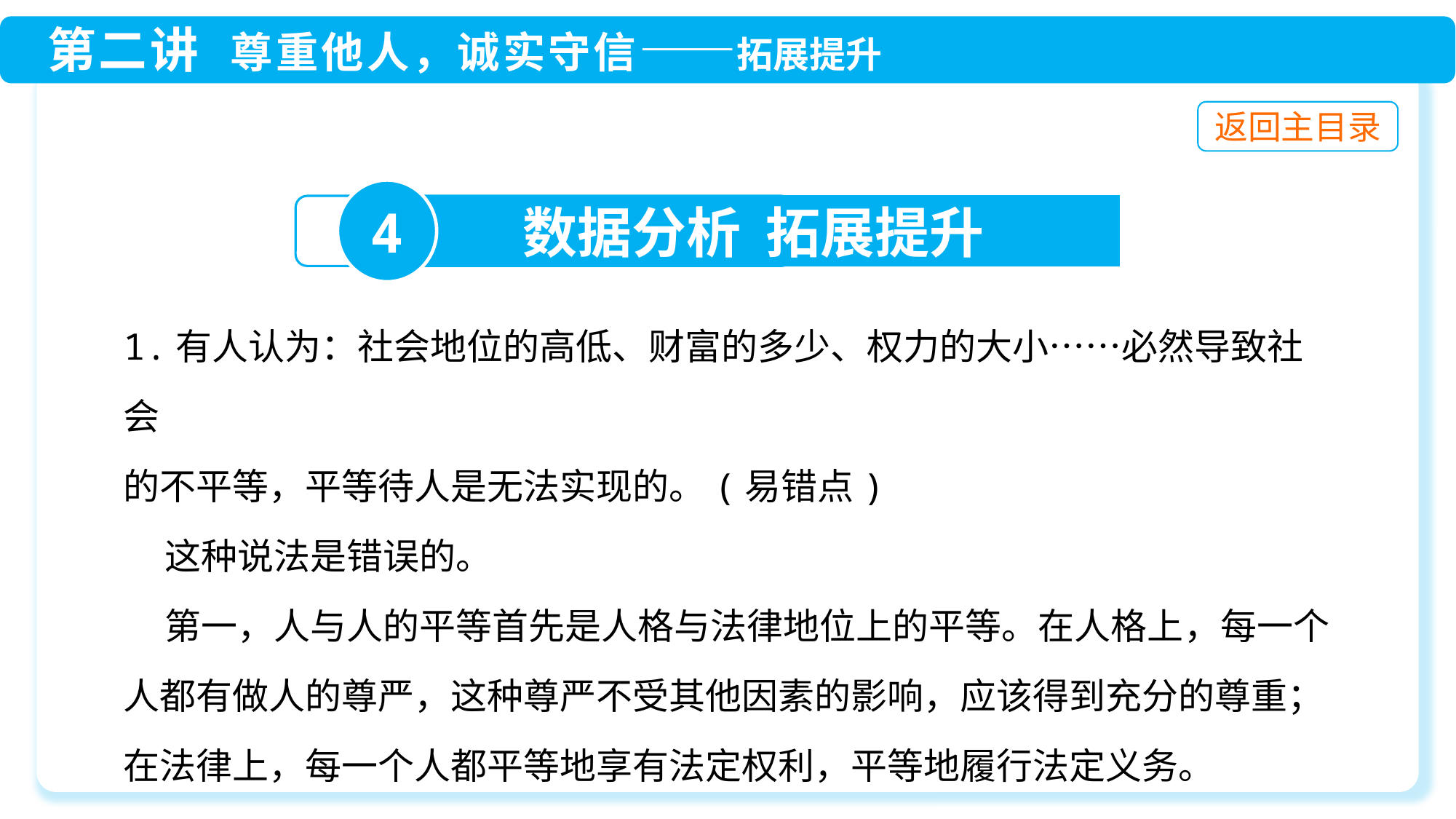

4

数据分析  拓展提升
1.有人认为：社会地位的高低、财富的多少、权力的大小……必然导致社会
的不平等，平等待人是无法实现的。(易错点)
    这种说法是错误的。
    第一，人与人的平等首先是人格与法律地位上的平等。在人格上，每一个人都有做人的尊严，这种尊严不受其他因素的影响，应该得到充分的尊重；在法律上，每一个人都平等地享有法定权利，平等地履行法定义务。